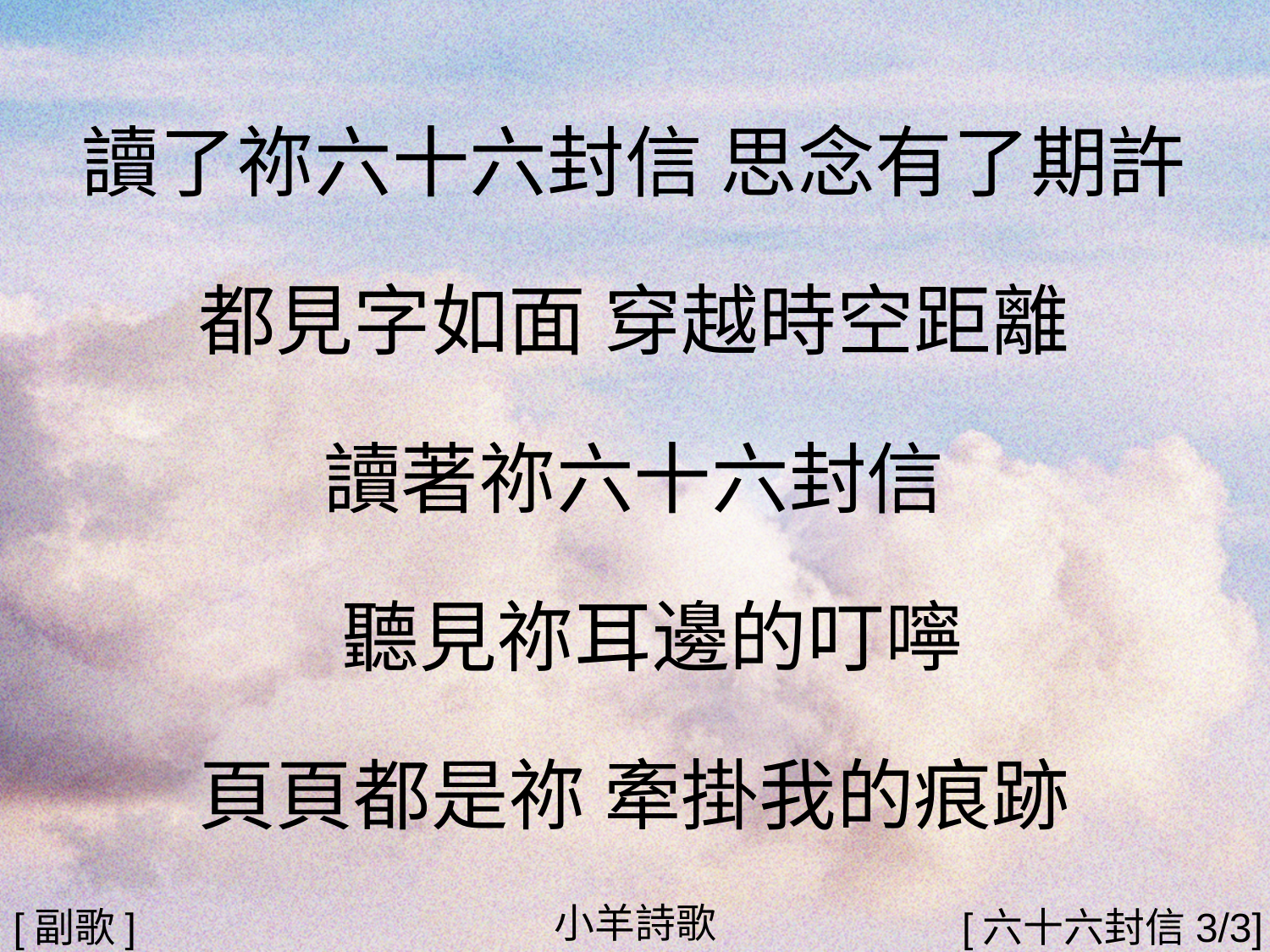

讀了祢六十六封信 思念有了期許
都見字如面 穿越時空距離
讀著祢六十六封信
 聽見祢耳邊的叮嚀
頁頁都是祢 牽掛我的痕跡
#

小羊詩歌
[副歌]
[六十六封信3/3]